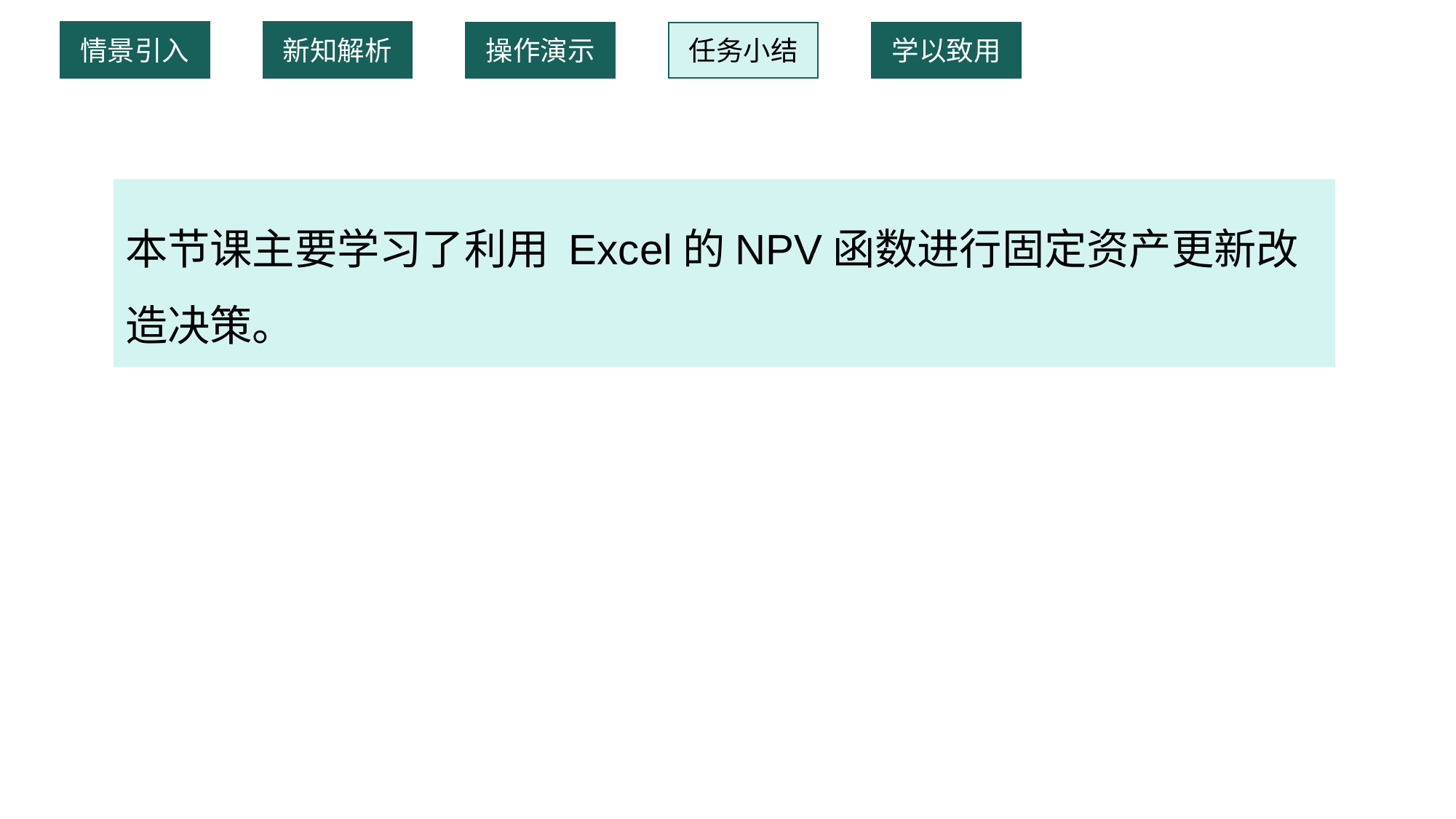

情景引入
新知解析
操作演示
任务小结
学以致用
本节课主要学习了利用 Excel的NPV函数进行固定资产更新改造决策。